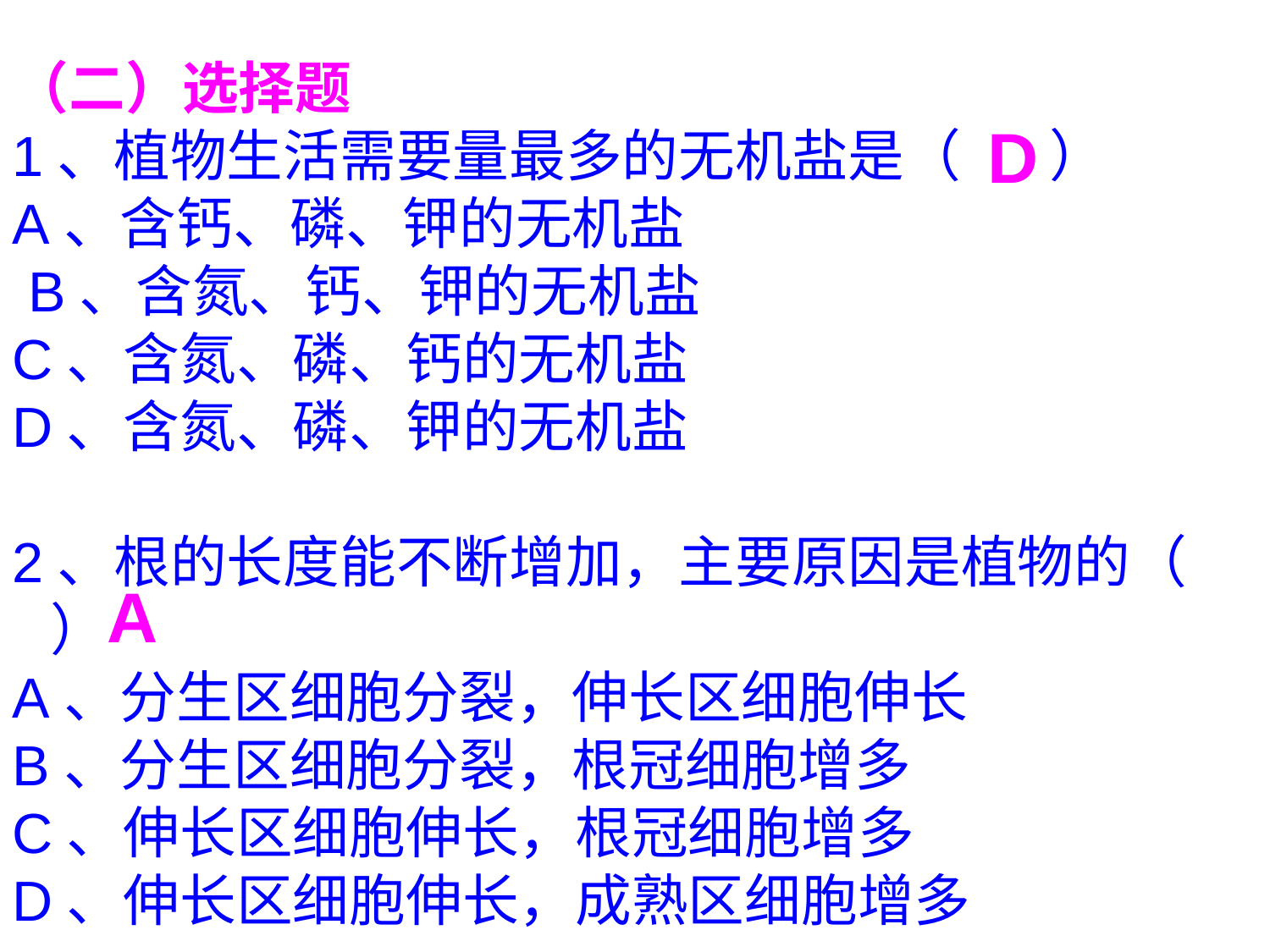

（二）选择题
1、植物生活需要量最多的无机盐是（       ）
A、含钙、磷、钾的无机盐
 B、含氮、钙、钾的无机盐
C、含氮、磷、钙的无机盐
D、含氮、磷、钾的无机盐

2、根的长度能不断增加，主要原因是植物的（         ）
A、分生区细胞分裂，伸长区细胞伸长
B、分生区细胞分裂，根冠细胞增多
C、伸长区细胞伸长，根冠细胞增多
D、伸长区细胞伸长，成熟区细胞增多
D
A